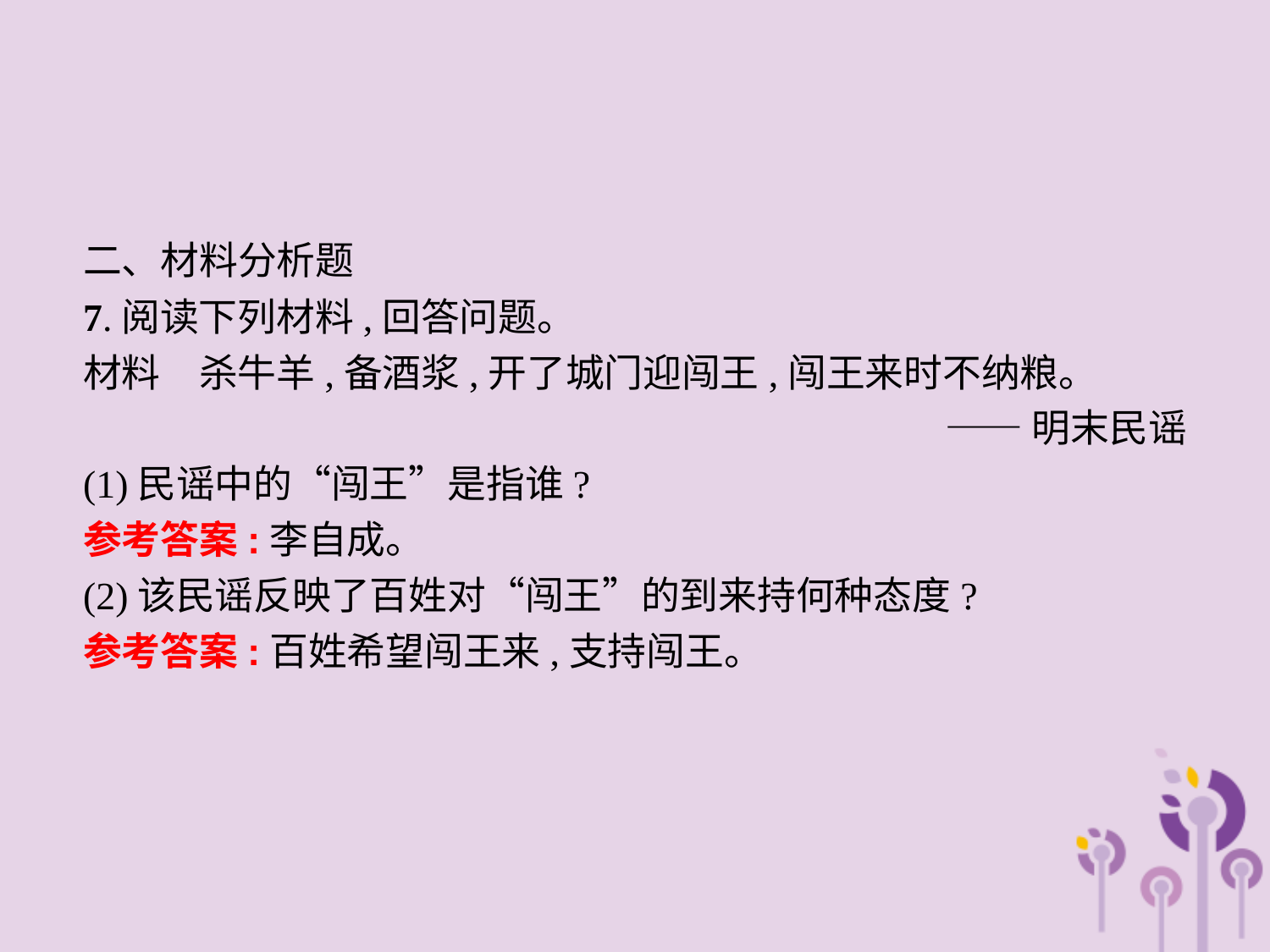

二、材料分析题
7.阅读下列材料,回答问题。
材料　杀牛羊,备酒浆,开了城门迎闯王,闯王来时不纳粮。
——明末民谣
(1)民谣中的“闯王”是指谁?
参考答案:李自成。
(2)该民谣反映了百姓对“闯王”的到来持何种态度?
参考答案:百姓希望闯王来,支持闯王。